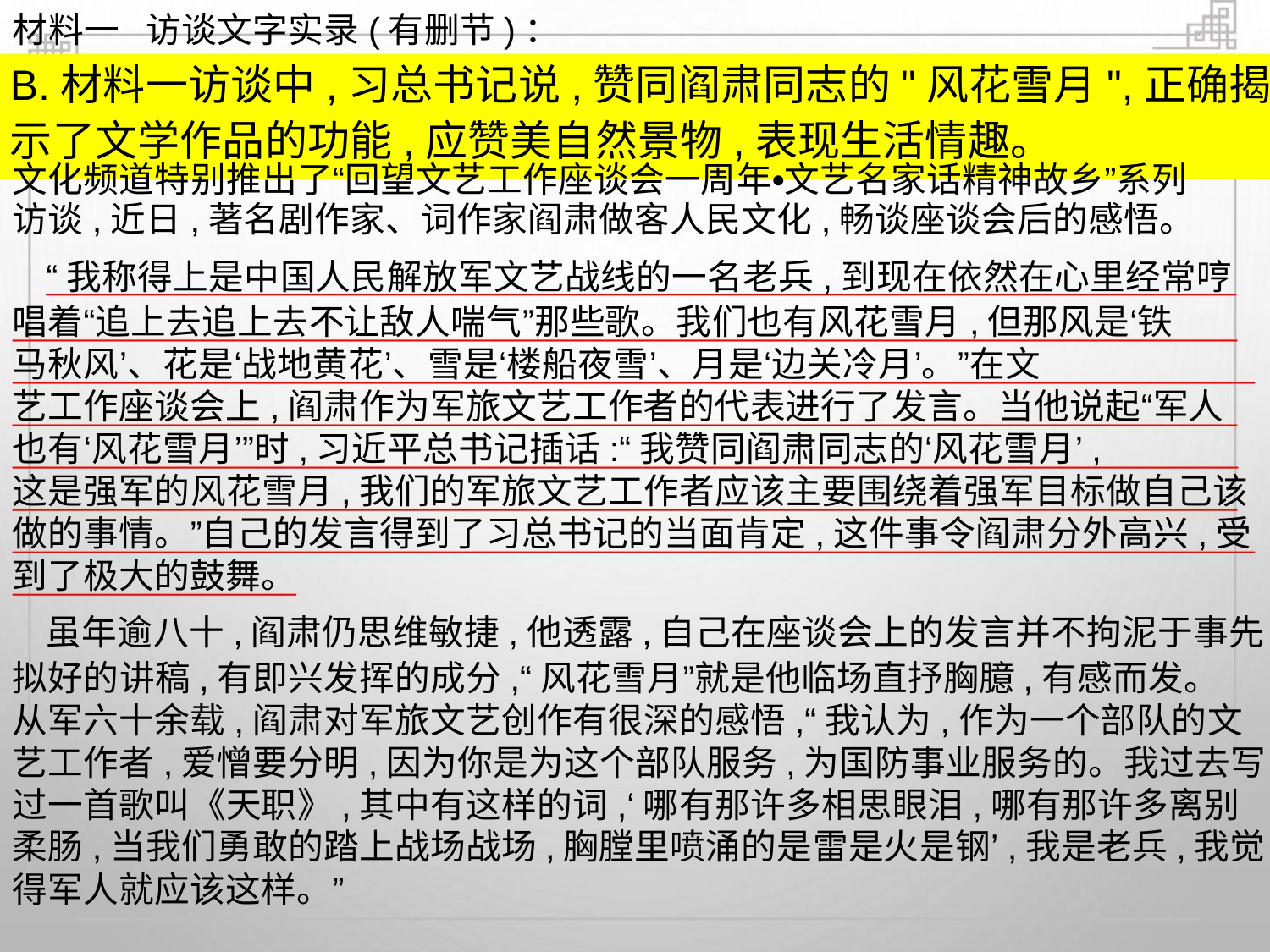

材料一 访谈文字实录(有删节)：
B.材料一访谈中,习总书记说,赞同阎肃同志的"风花雪月",正确揭
示了文学作品的功能,应赞美自然景物,表现生活情趣。
文化频道特别推出了“回望文艺工作座谈会一周年•文艺名家话精神故乡”系列
访谈,近日,著名剧作家、词作家阎肃做客人民文化,畅谈座谈会后的感悟。
“我称得上是中国人民解放军文艺战线的一名老兵,到现在依然在心里经常哼
唱着“追上去追上去不让敌人喘气”那些歌。我们也有风花雪月,但那风是‘铁
马秋风’、花是‘战地黄花’、雪是‘楼船夜雪’、月是‘边关冷月’。”在文
艺工作座谈会上,阎肃作为军旅文艺工作者的代表进行了发言。当他说起“军人
也有‘风花雪月’”时,习近平总书记插话:“我赞同阎肃同志的‘风花雪月’,
这是强军的风花雪月,我们的军旅文艺工作者应该主要围绕着强军目标做自己该
做的事情。”自己的发言得到了习总书记的当面肯定,这件事令阎肃分外高兴,受
到了极大的鼓舞。
虽年逾八十,阎肃仍思维敏捷,他透露,自己在座谈会上的发言并不拘泥于事先
拟好的讲稿,有即兴发挥的成分,“风花雪月”就是他临场直抒胸臆,有感而发。
从军六十余载,阎肃对军旅文艺创作有很深的感悟,“我认为,作为一个部队的文
艺工作者,爱憎要分明,因为你是为这个部队服务,为国防事业服务的。我过去写
过一首歌叫《天职》,其中有这样的词,‘哪有那许多相思眼泪,哪有那许多离别
柔肠,当我们勇敢的踏上战场战场,胸膛里喷涌的是雷是火是钢’,我是老兵,我觉
得军人就应该这样。”